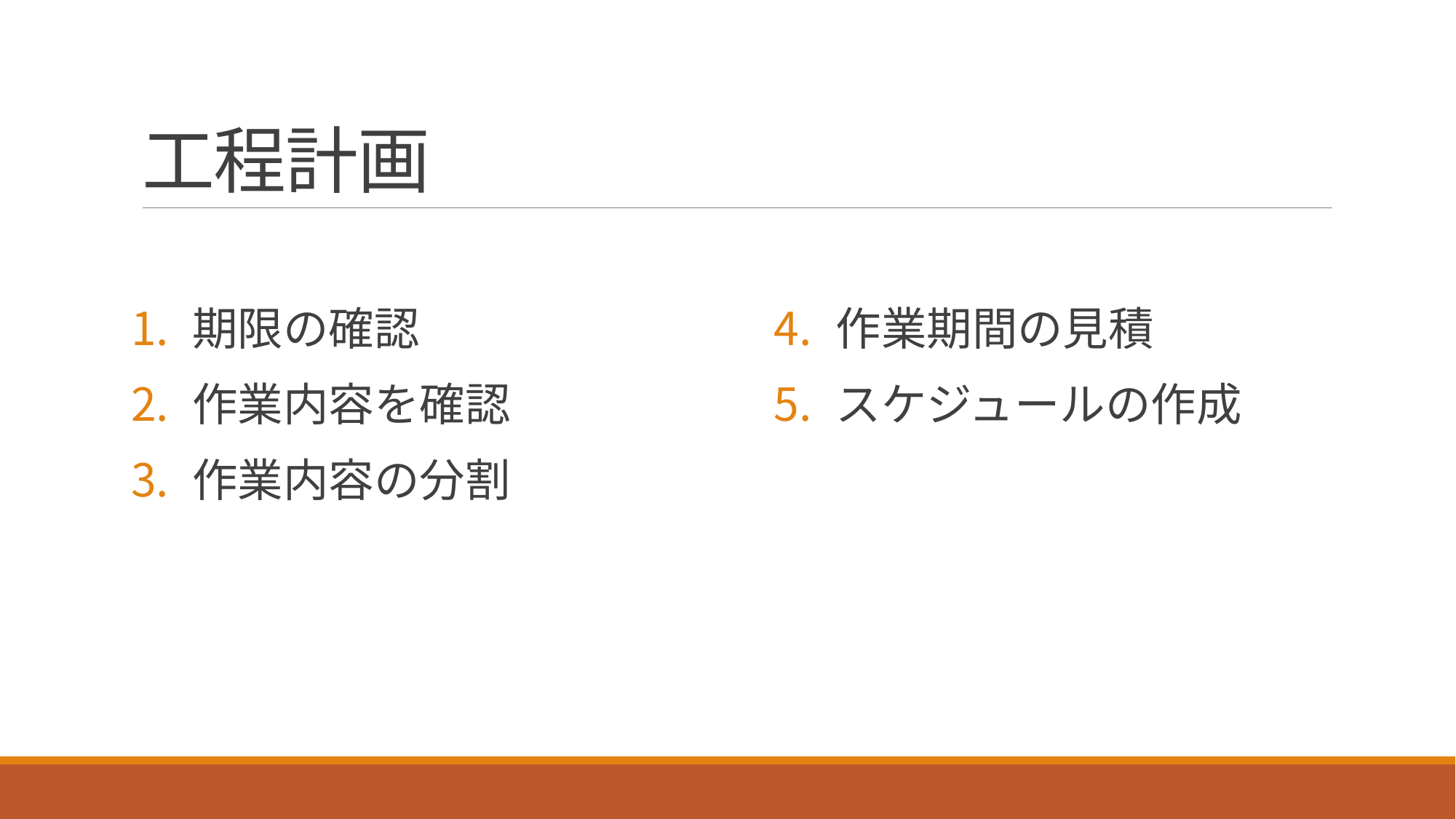

# 工程計画
期限の確認
作業内容を確認
作業内容の分割
作業期間の見積
スケジュールの作成